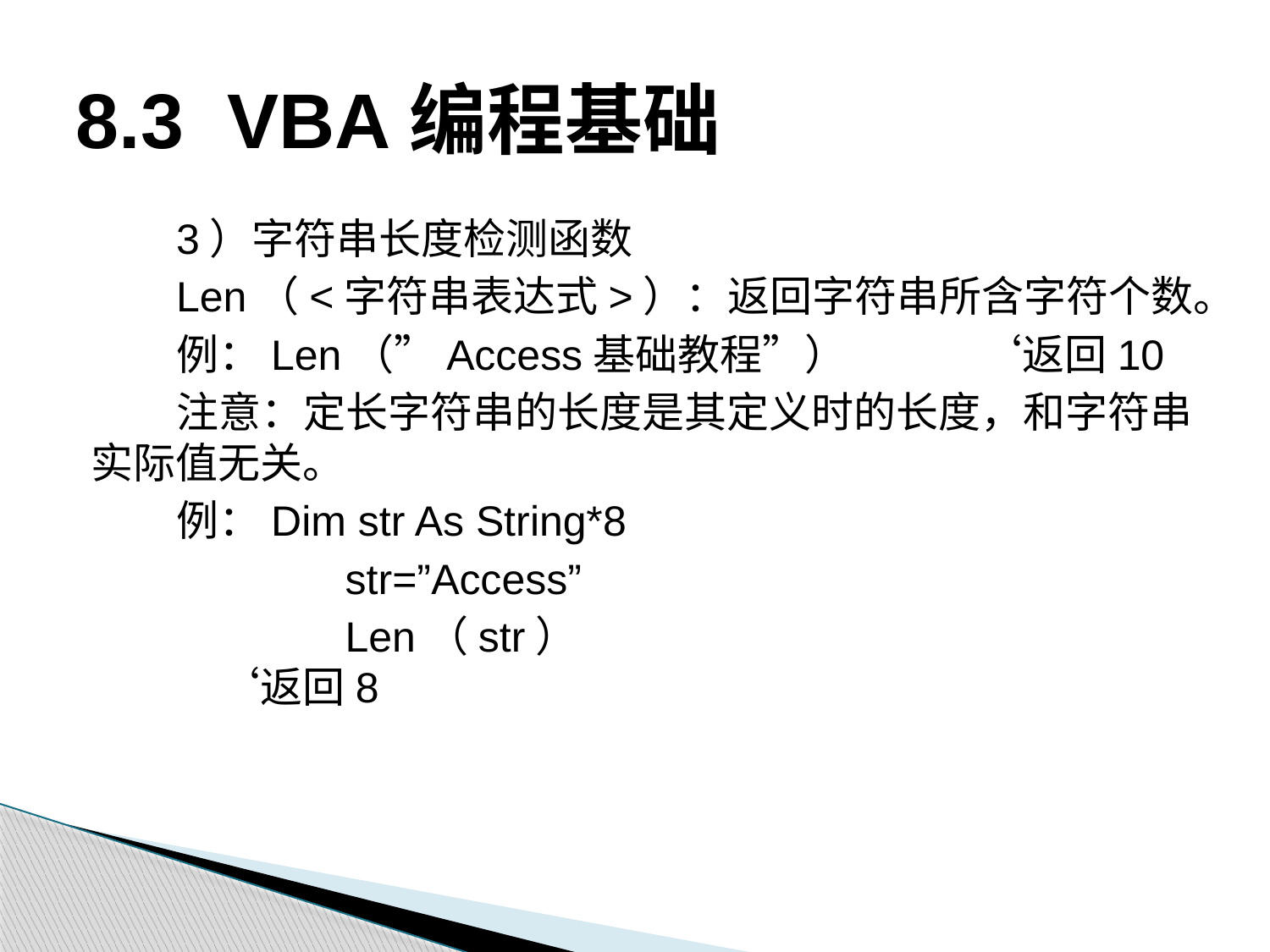

# 8.3  VBA编程基础
3）字符串长度检测函数
Len（<字符串表达式>）：返回字符串所含字符个数。
例：Len（”Access基础教程”）		‘返回10
注意：定长字符串的长度是其定义时的长度，和字符串实际值无关。
例：Dim str As String*8
		str=”Access”
		Len（str）						‘返回8